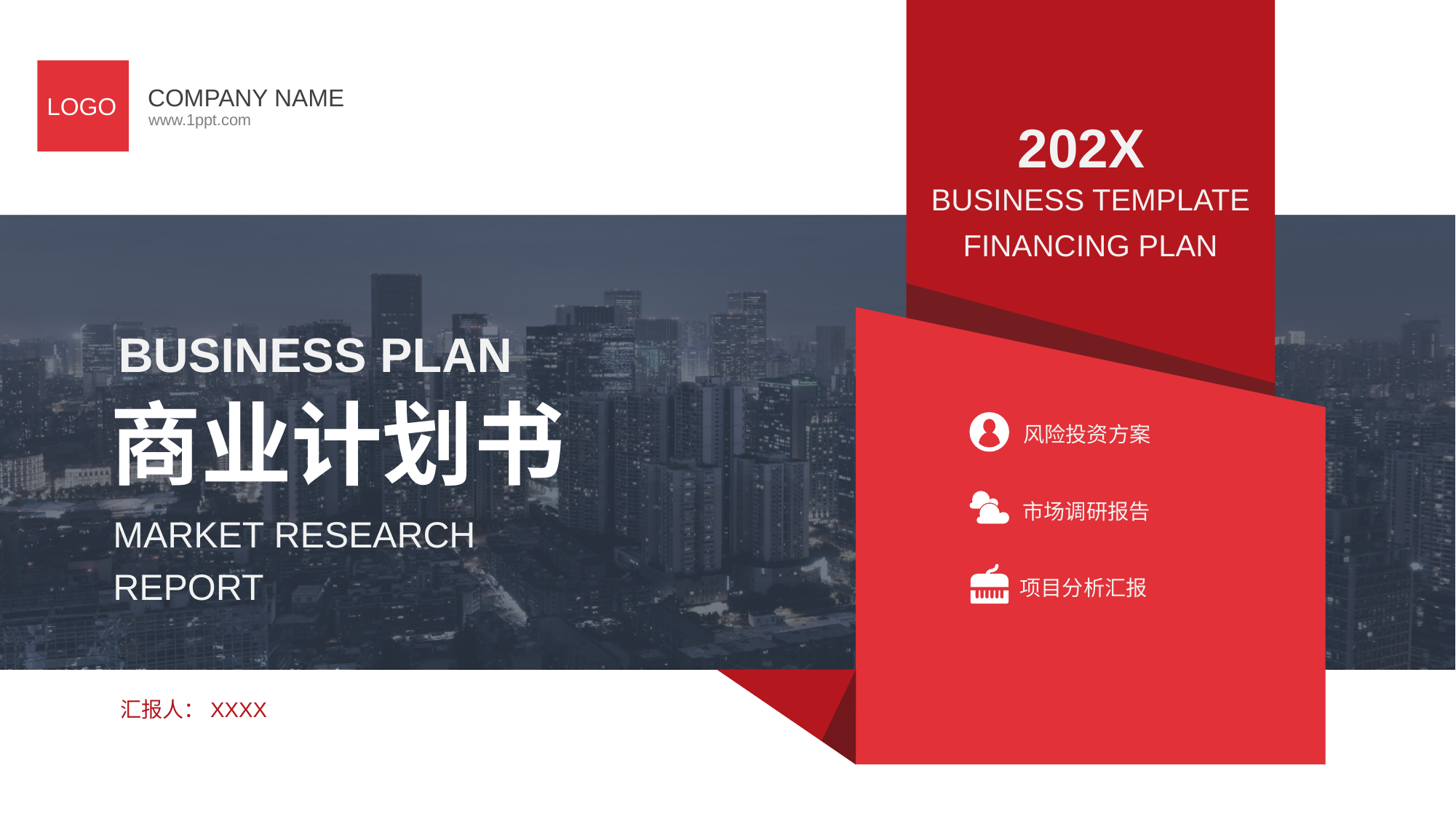

COMPANY NAME
LOGO
www.1ppt.com
202X
BUSINESS TEMPLATE

FINANCING PLAN

BUSINESS PLAN

商业计划书

风险投资方案

市场调研报告
MARKET RESEARCH REPORT

项目分析汇报

汇报人：XXXX